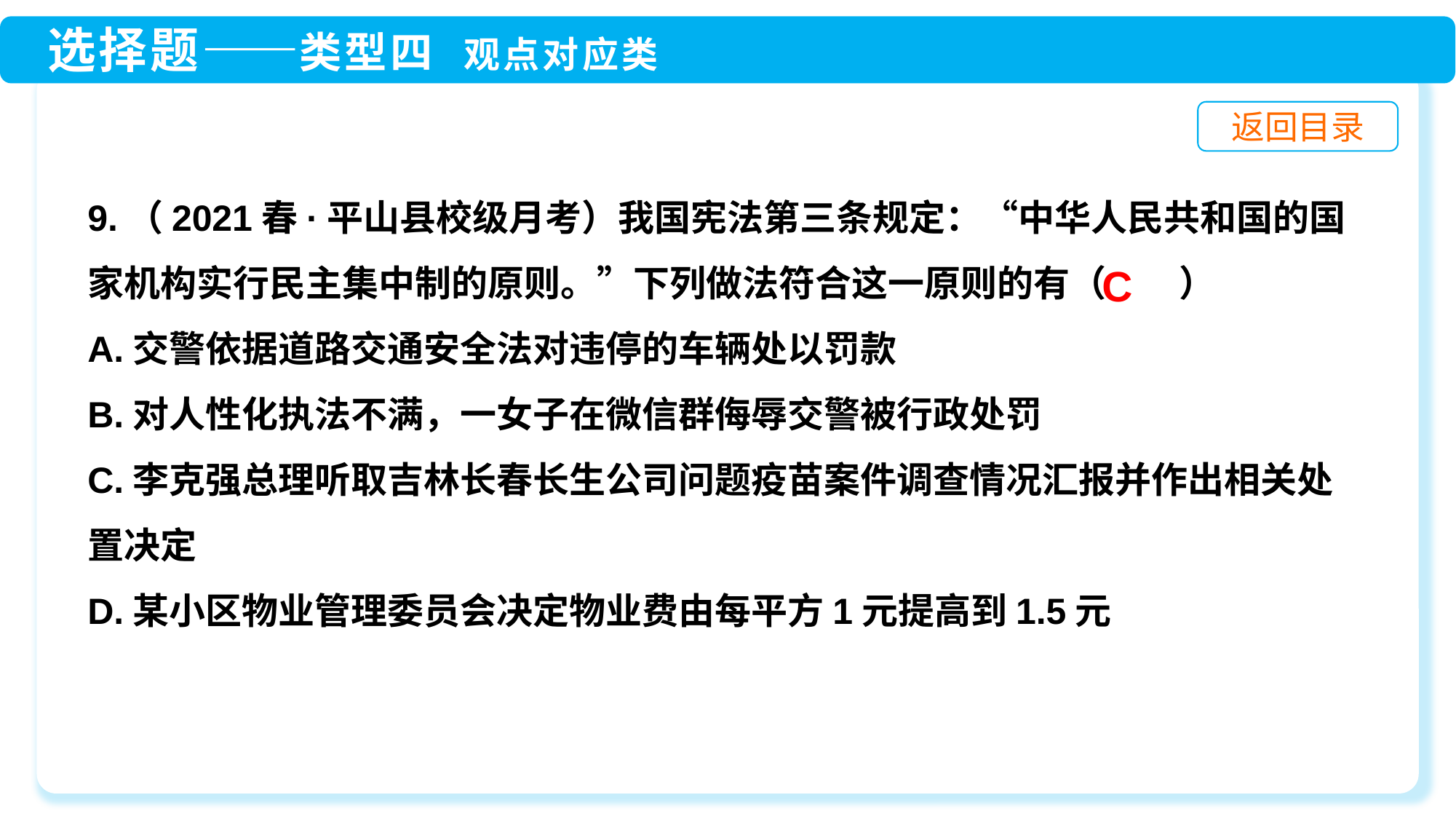

9.（2021春·平山县校级月考）我国宪法第三条规定：“中华人民共和国的国家机构实行民主集中制的原则。”下列做法符合这一原则的有（　　）
A.交警依据道路交通安全法对违停的车辆处以罚款
B.对人性化执法不满，一女子在微信群侮辱交警被行政处罚
C.李克强总理听取吉林长春长生公司问题疫苗案件调查情况汇报并作出相关处置决定
D.某小区物业管理委员会决定物业费由每平方1元提高到1.5元

C